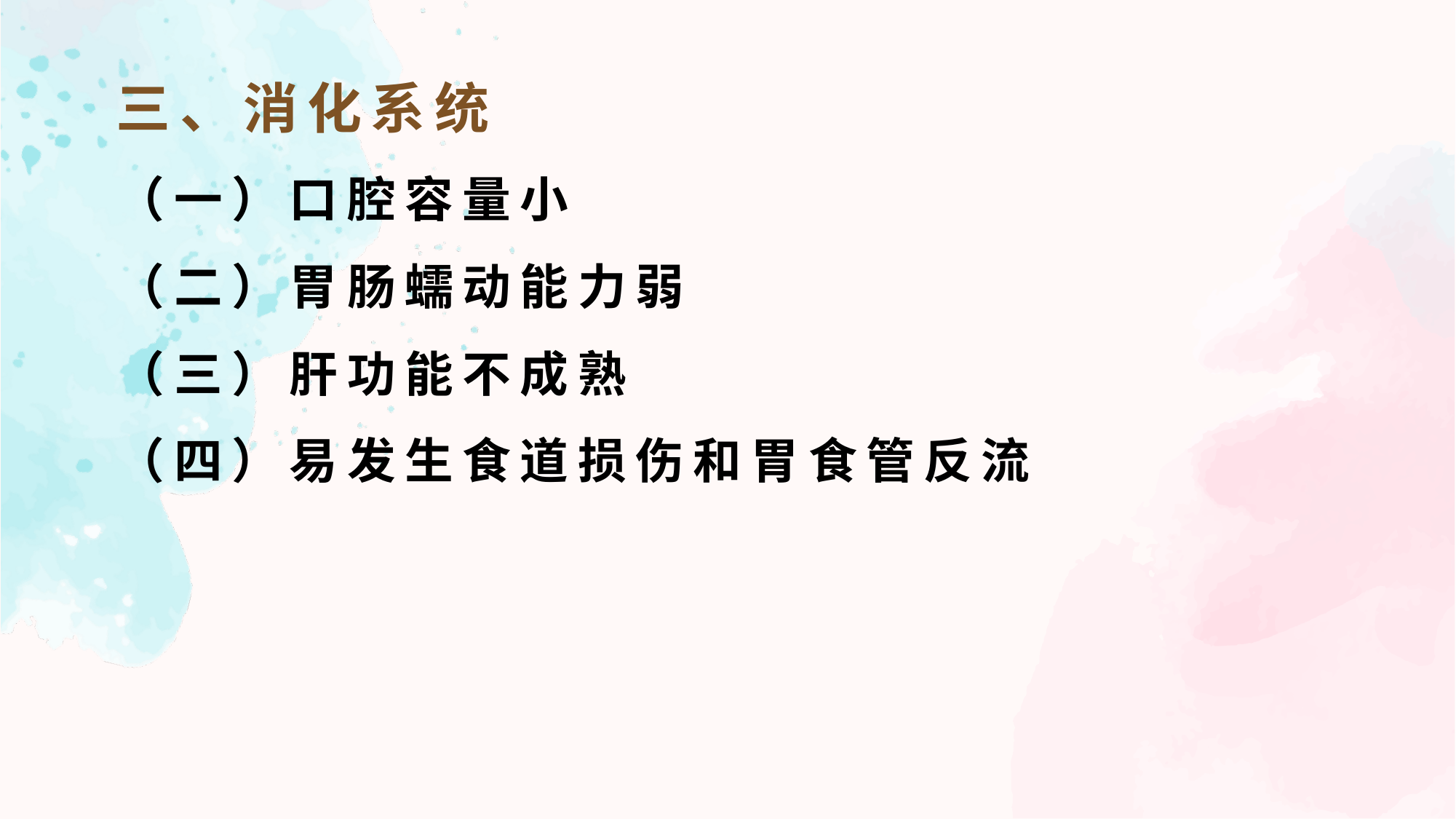

三、消化系统
（一）口腔容量小
（二）胃肠蠕动能力弱
（三）肝功能不成熟
（四）易发生食道损伤和胃食管反流